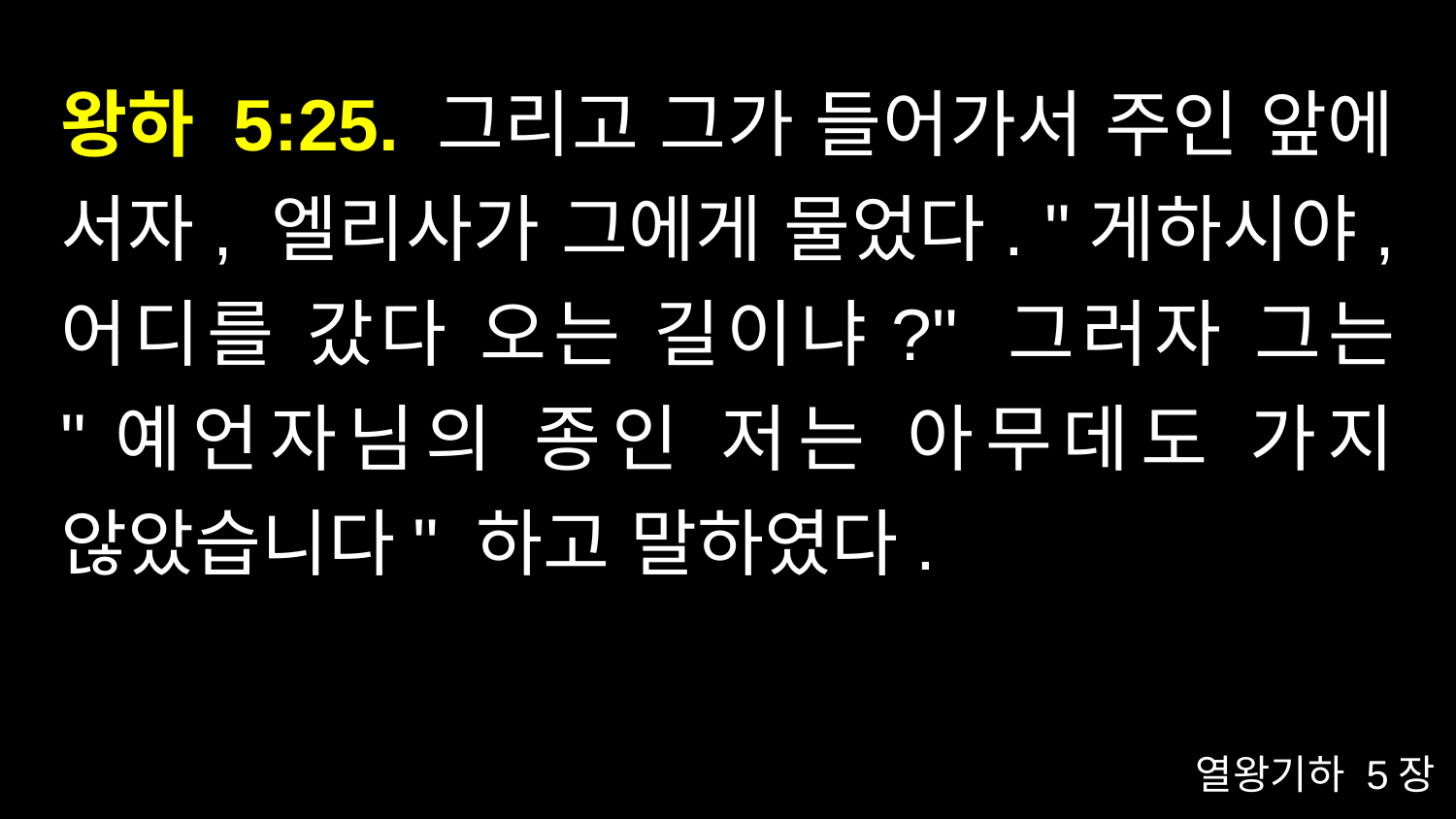

# 왕하 5:25. 그리고 그가 들어가서 주인 앞에 서자, 엘리사가 그에게 물었다. "게하시야, 어디를 갔다 오는 길이냐?" 그러자 그는 "예언자님의 종인 저는 아무데도 가지 않았습니다" 하고 말하였다.
열왕기하 5장